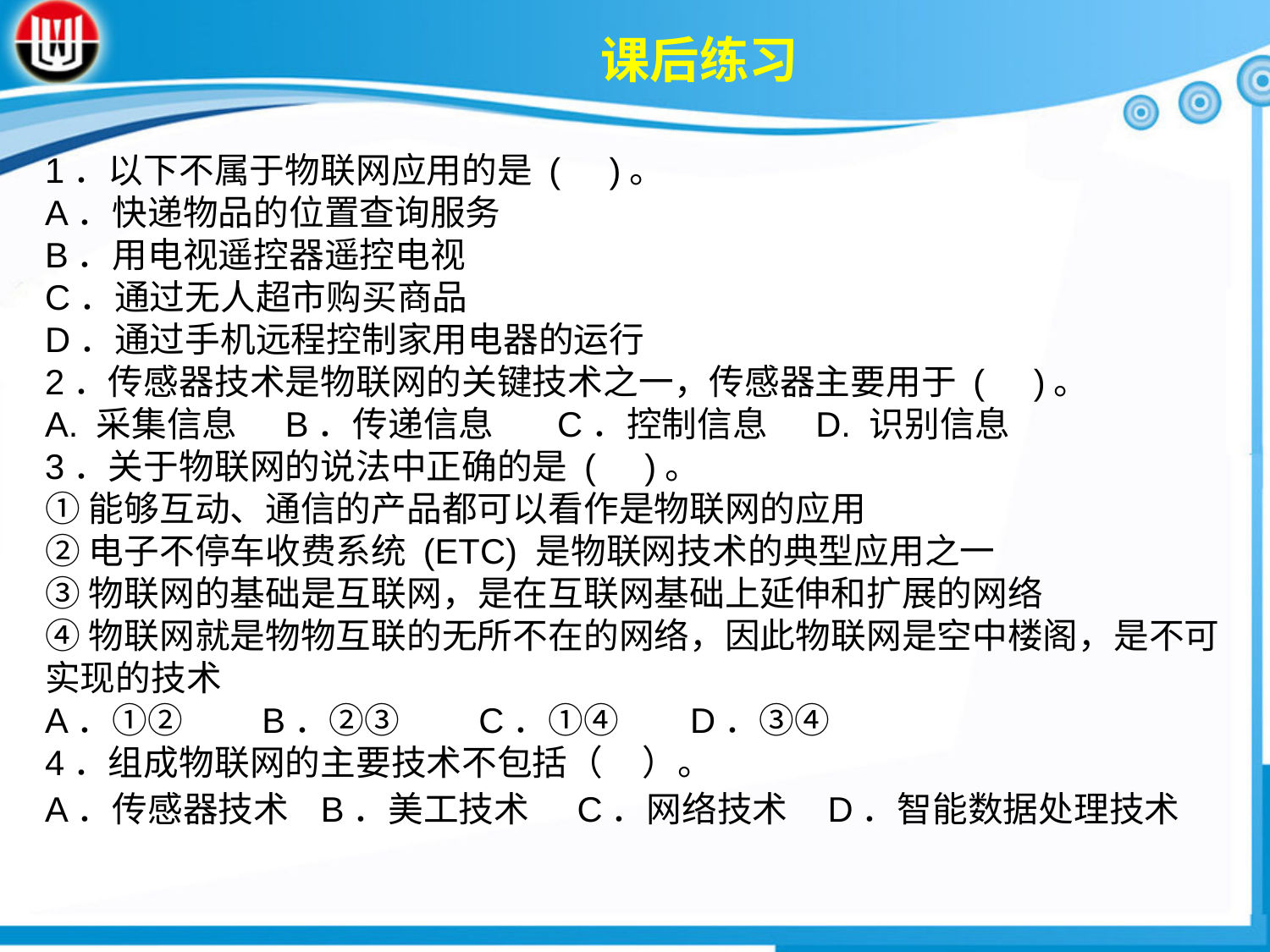

课后练习
1．以下不属于物联网应用的是 (     )。A．快递物品的位置查询服务B．用电视遥控器遥控电视C．通过无人超市购买商品D．通过手机远程控制家用电器的运行2．传感器技术是物联网的关键技术之一，传感器主要用于 (     )。A. 采集信息     B．传递信息       C．控制信息     D. 识别信息3．关于物联网的说法中正确的是 (     )。①能够互动、通信的产品都可以看作是物联网的应用②电子不停车收费系统 (ETC) 是物联网技术的典型应用之一③物联网的基础是互联网，是在互联网基础上延伸和扩展的网络④物联网就是物物互联的无所不在的网络，因此物联网是空中楼阁，是不可实现的技术A．①②         B．②③         C．①④        D．③④4．组成物联网的主要技术不包括（     ）。A．传感器技术   B．美工技术     C．网络技术    D．智能数据处理技术